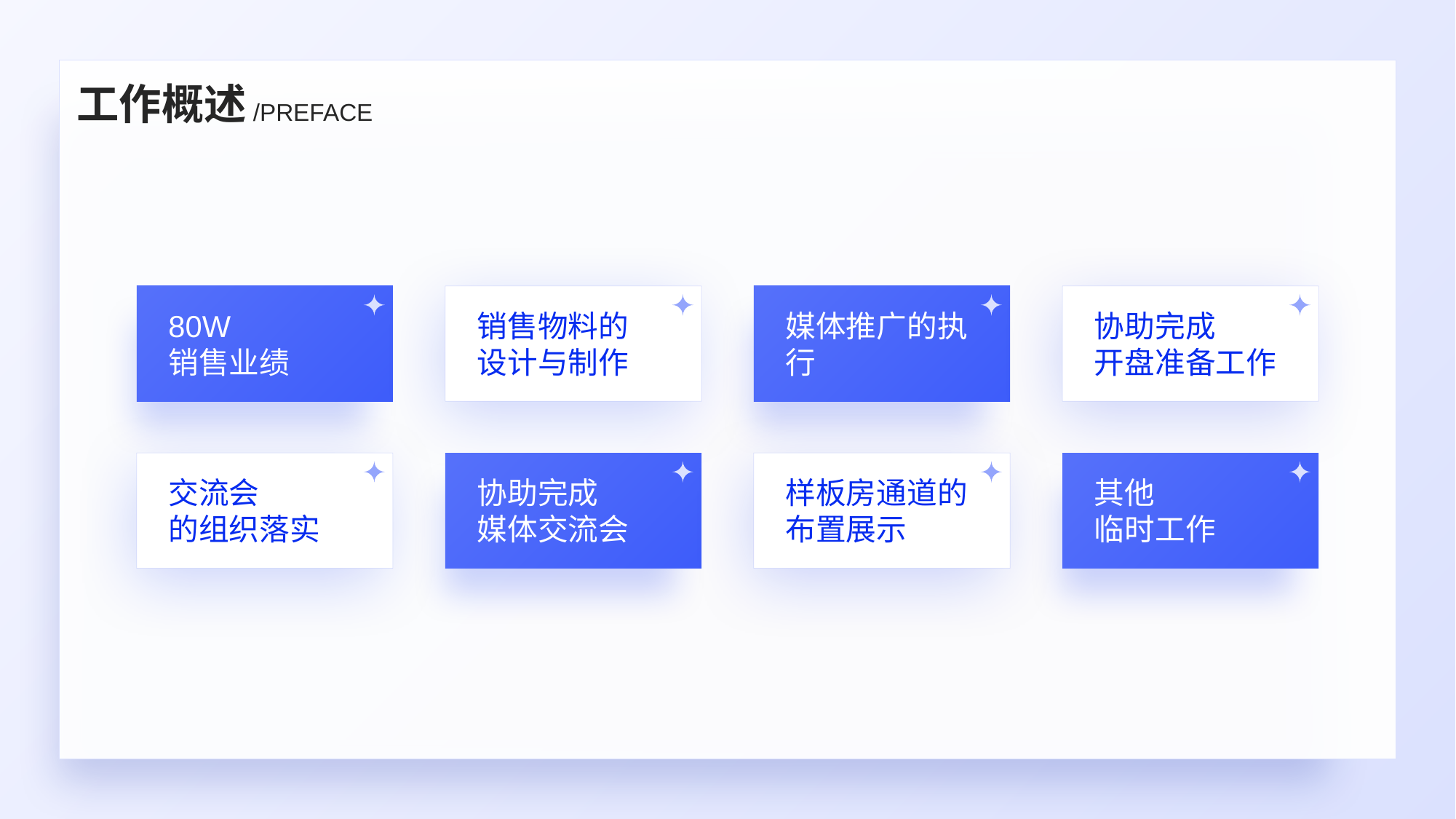

工作概述
/PREFACE

80W
销售业绩
销售物料的
设计与制作
媒体推广的执行
协助完成
开盘准备工作

交流会
的组织落实
协助完成
媒体交流会
样板房通道的布置展示
其他
临时工作